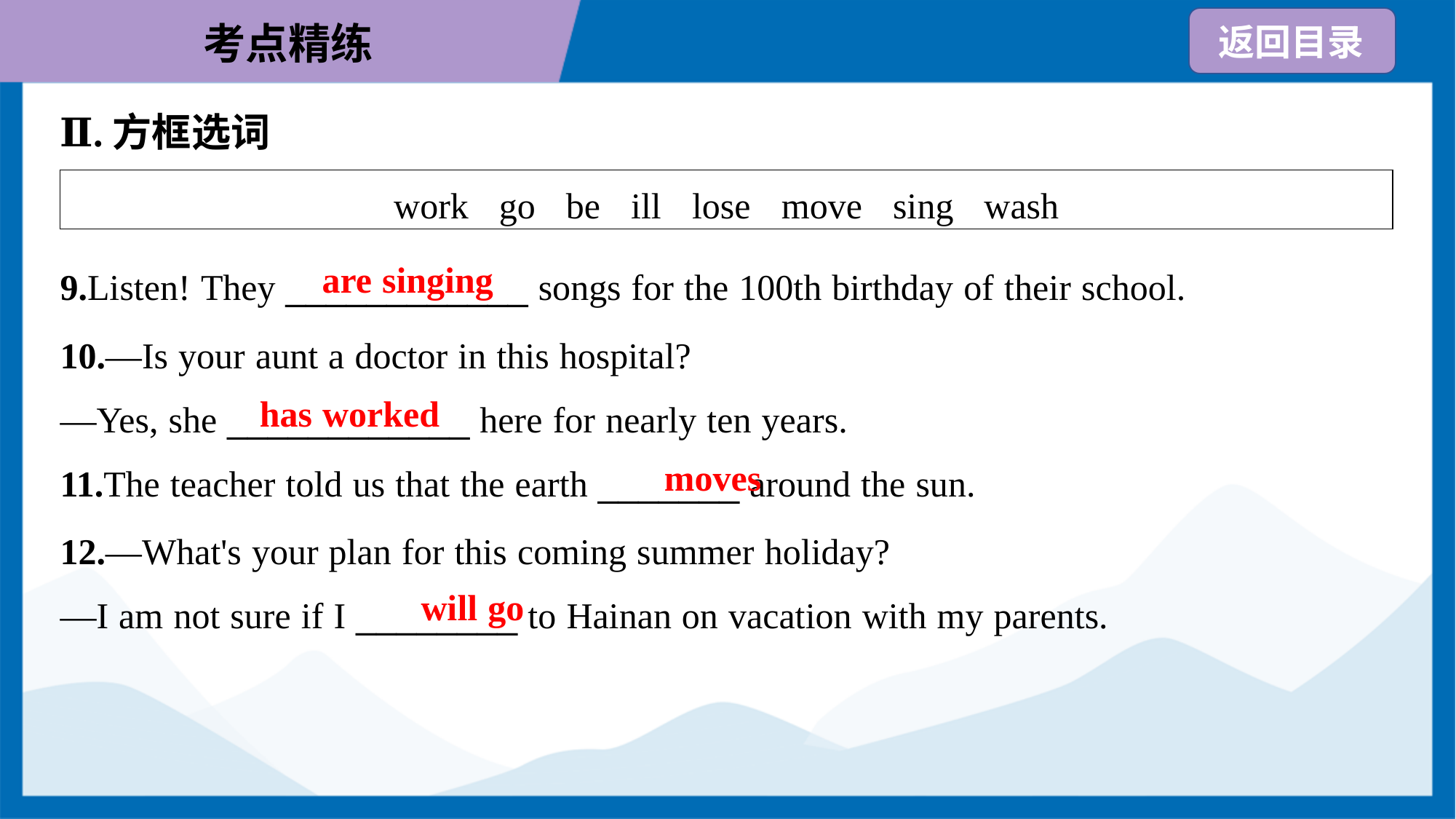

Ⅱ.方框选词
| work go be ill lose move sing wash |
| --- |
are singing
9.Listen! They ____________ songs for the 100th birthday of their school.
10.—Is your aunt a doctor in this hospital?
—Yes, she ____________ here for nearly ten years.
has worked
moves
11.The teacher told us that the earth _______ around the sun.
12.—What's your plan for this coming summer holiday?
—I am not sure if I ________ to Hainan on vacation with my parents.
will go